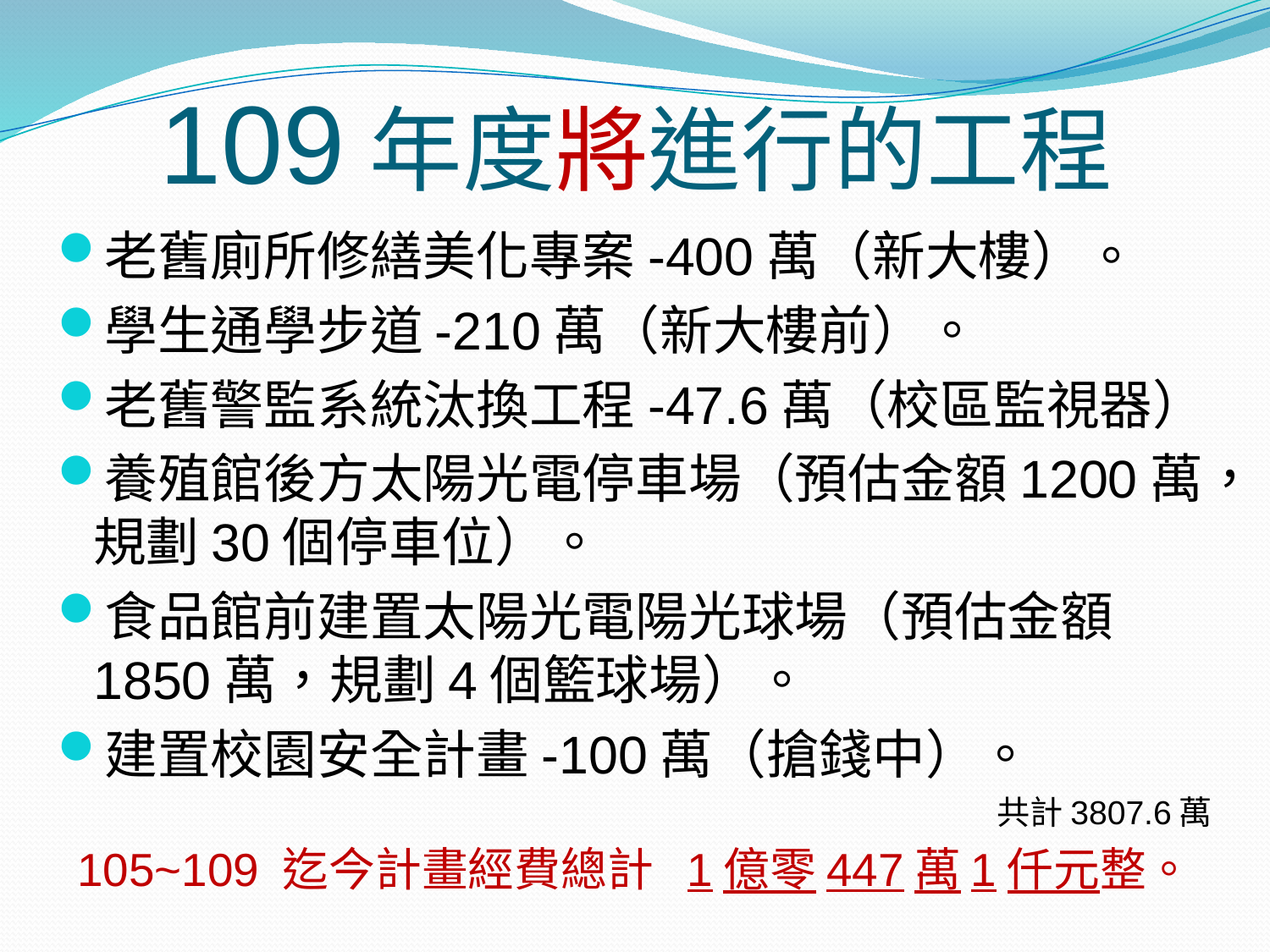

# 109年度將進行的工程
老舊廁所修繕美化專案-400萬（新大樓）。
學生通學步道-210萬（新大樓前）。
老舊警監系統汰換工程-47.6萬（校區監視器）
養殖館後方太陽光電停車場（預估金額1200萬，規劃30個停車位）。
食品館前建置太陽光電陽光球場（預估金額1850萬，規劃4個籃球場）。
建置校園安全計畫-100萬（搶錢中）。
共計3807.6萬
105~109 迄今計畫經費總計 1億零447萬1仟元整。